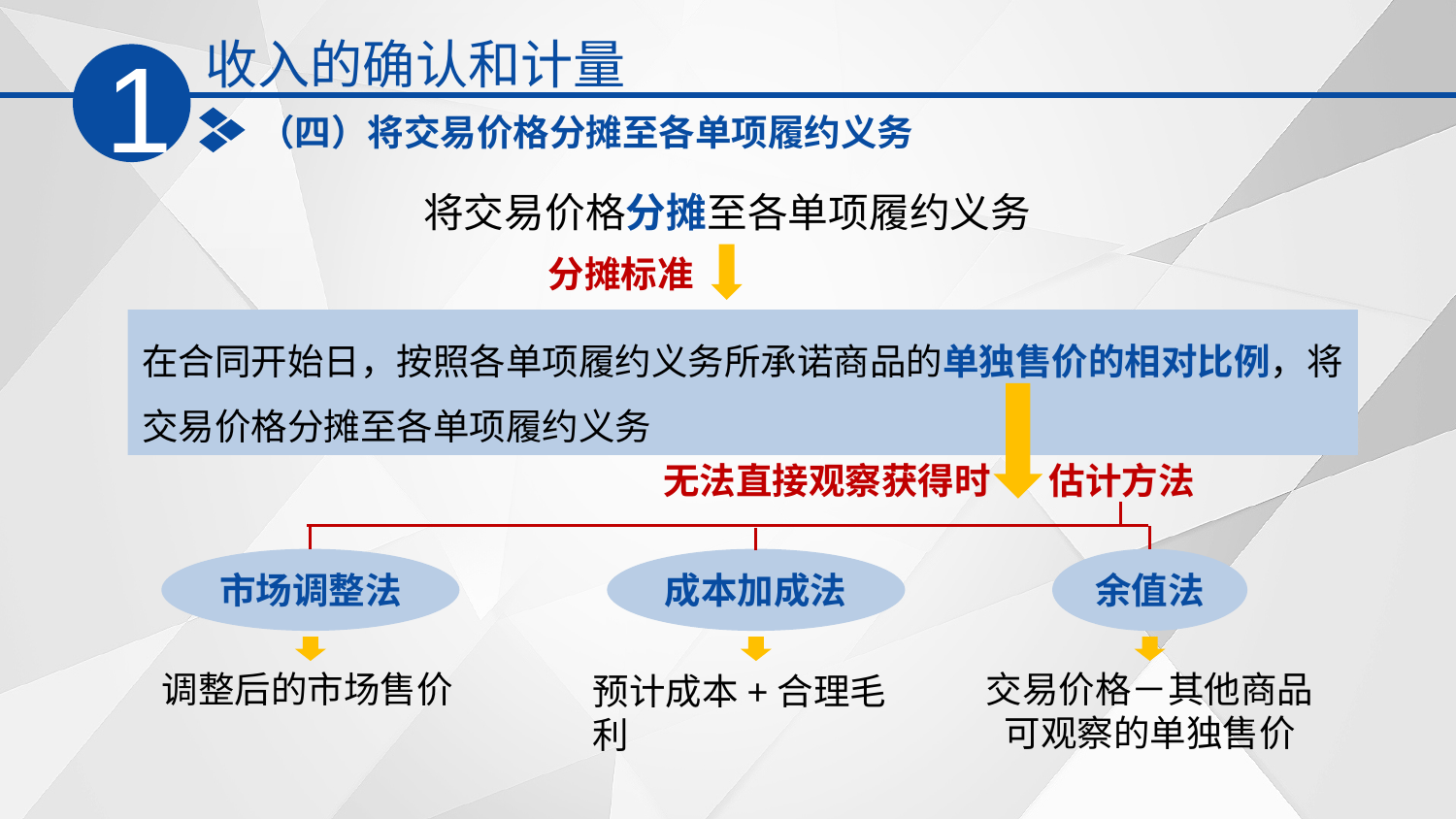

收入的确认和计量
1

（四）将交易价格分摊至各单项履约义务

将交易价格分摊至各单项履约义务
分摊标准

在合同开始日，按照各单项履约义务所承诺商品的单独售价的相对比例，将交易价格分摊至各单项履约义务

无法直接观察获得时
估计方法
市场调整法
成本加成法
余值法

调整后的市场售价
交易价格－其他商品可观察的单独售价
预计成本+合理毛利